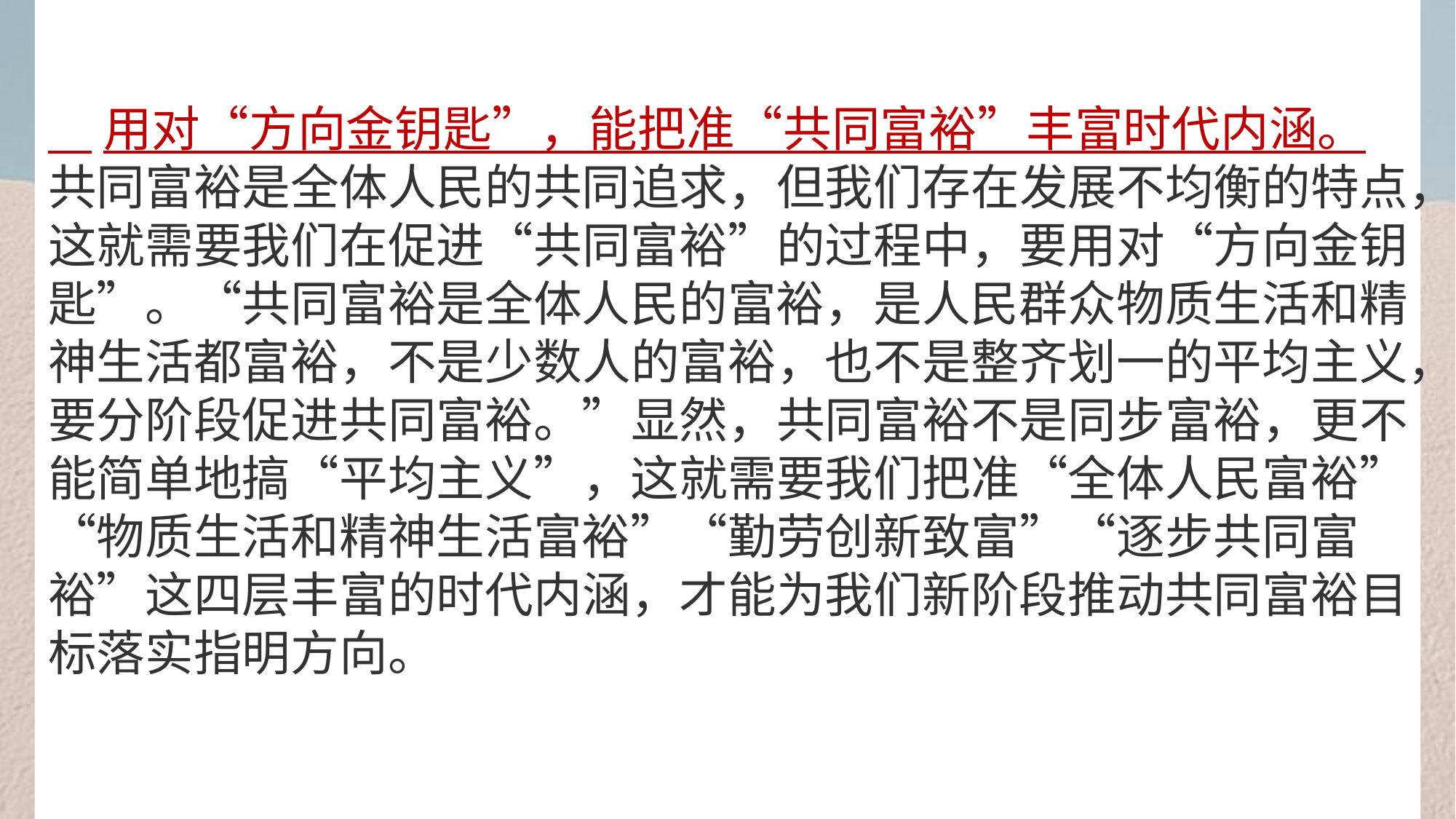

用对“方向金钥匙”，能把准“共同富裕”丰富时代内涵。共同富裕是全体人民的共同追求，但我们存在发展不均衡的特点，这就需要我们在促进“共同富裕”的过程中，要用对“方向金钥匙”。“共同富裕是全体人民的富裕，是人民群众物质生活和精神生活都富裕，不是少数人的富裕，也不是整齐划一的平均主义，要分阶段促进共同富裕。”显然，共同富裕不是同步富裕，更不能简单地搞“平均主义”，这就需要我们把准“全体人民富裕”“物质生活和精神生活富裕”“勤劳创新致富”“逐步共同富裕”这四层丰富的时代内涵，才能为我们新阶段推动共同富裕目标落实指明方向。